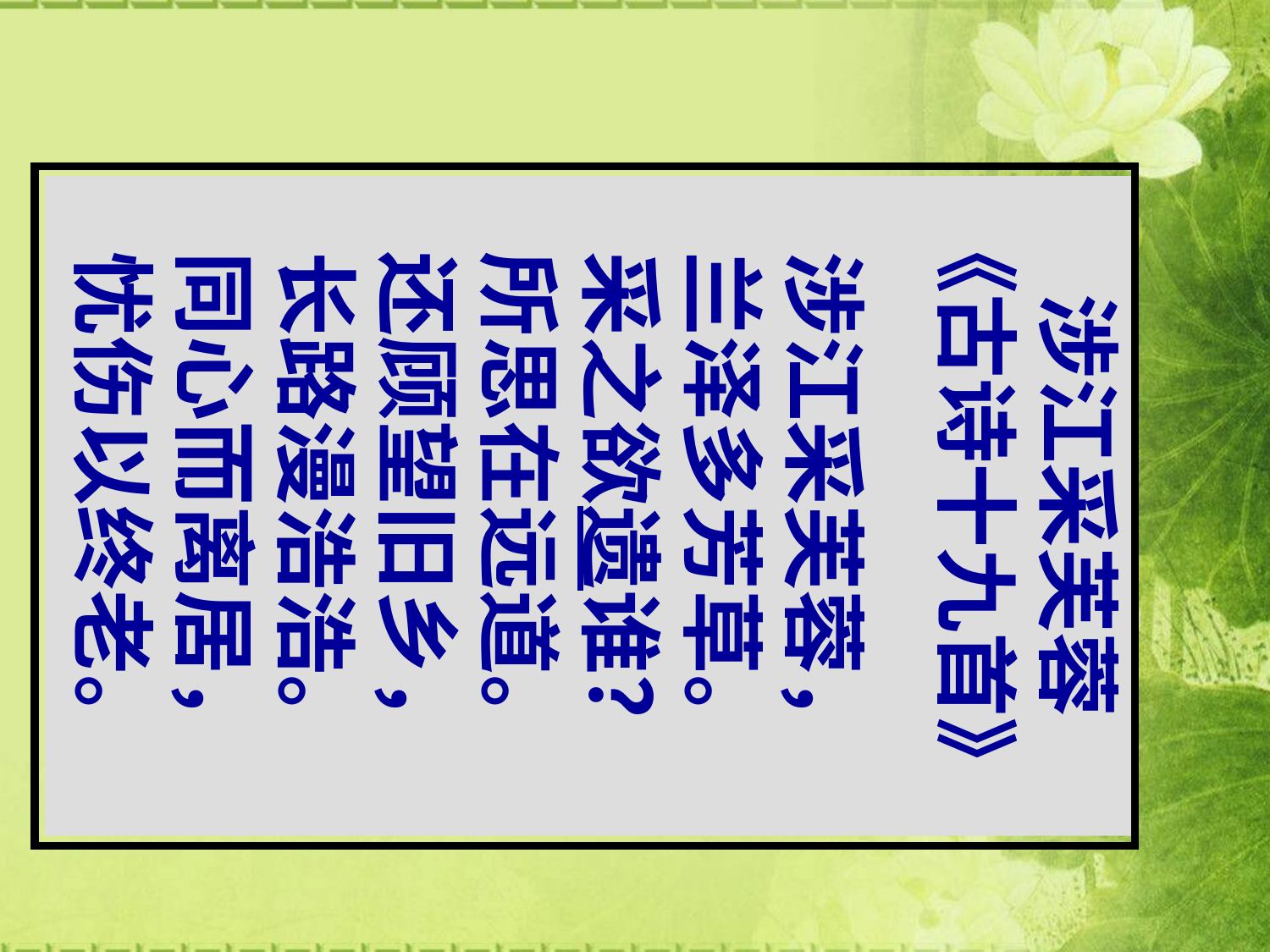

涉江采芙蓉
《古诗十九首》

涉江采芙蓉，
兰泽多芳草。
采之欲遗谁？
所思在远道。
还顾望旧乡，
长路漫浩浩。
同心而离居，
忧伤以终老。